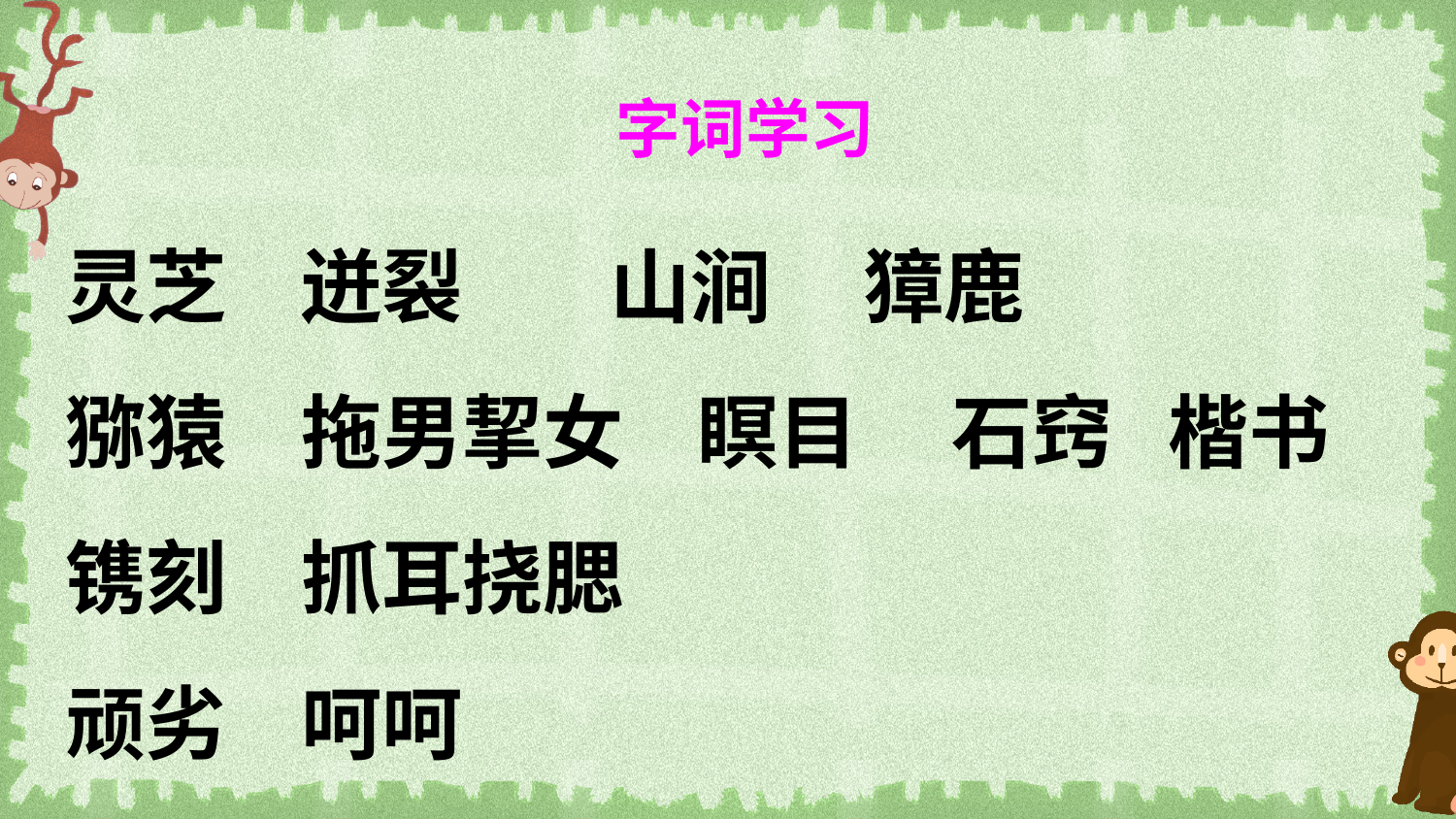

字词学习
灵芝    迸裂        山涧     獐鹿
猕猿    拖男挈女    瞑目     石窍   楷书    镌刻    抓耳挠腮
顽劣    呵呵